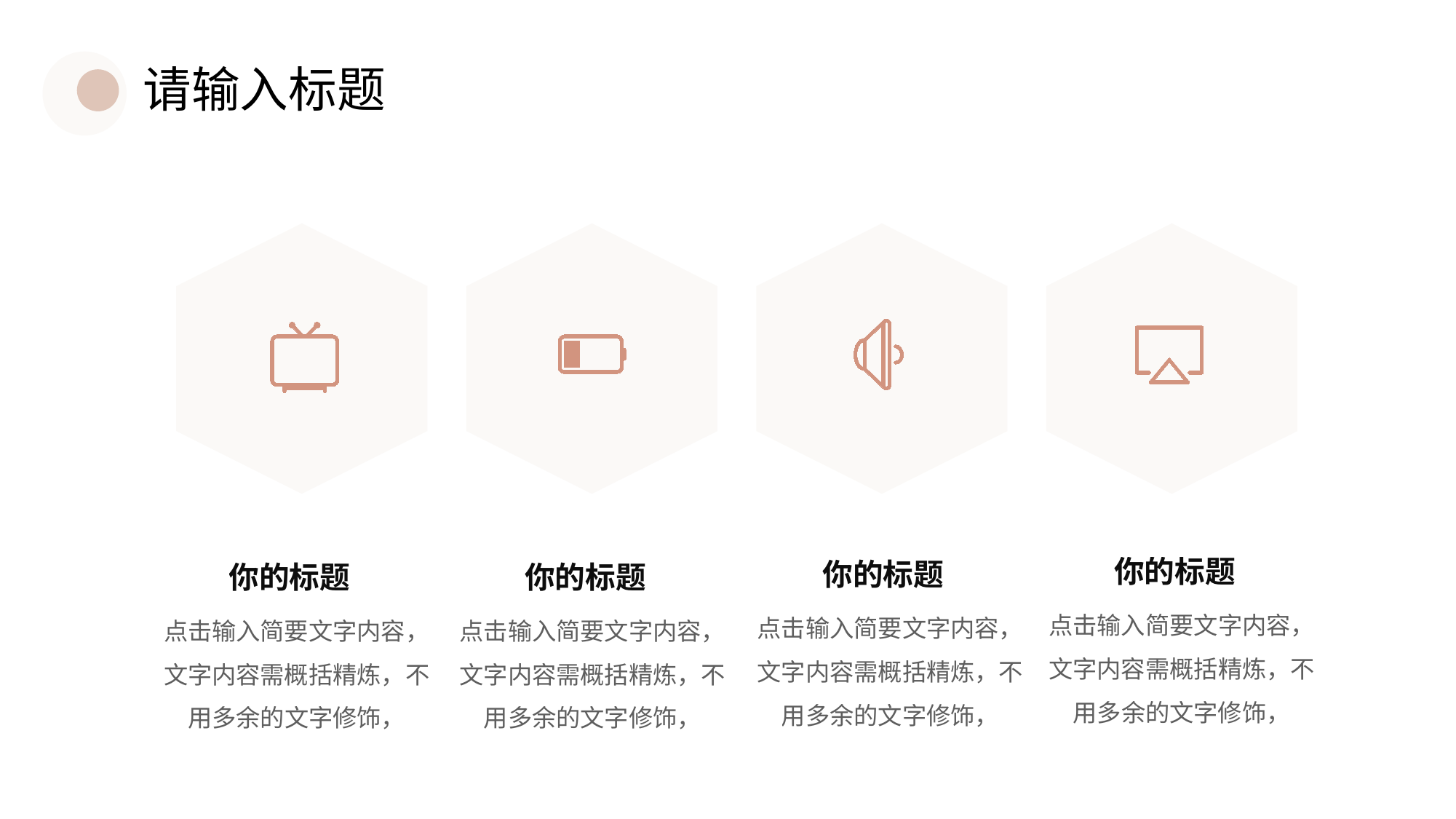

请输入标题

你的标题
你的标题
你的标题
你的标题
点击输入简要文字内容，文字内容需概括精炼，不用多余的文字修饰，
点击输入简要文字内容，文字内容需概括精炼，不用多余的文字修饰，
点击输入简要文字内容，文字内容需概括精炼，不用多余的文字修饰，
点击输入简要文字内容，文字内容需概括精炼，不用多余的文字修饰，